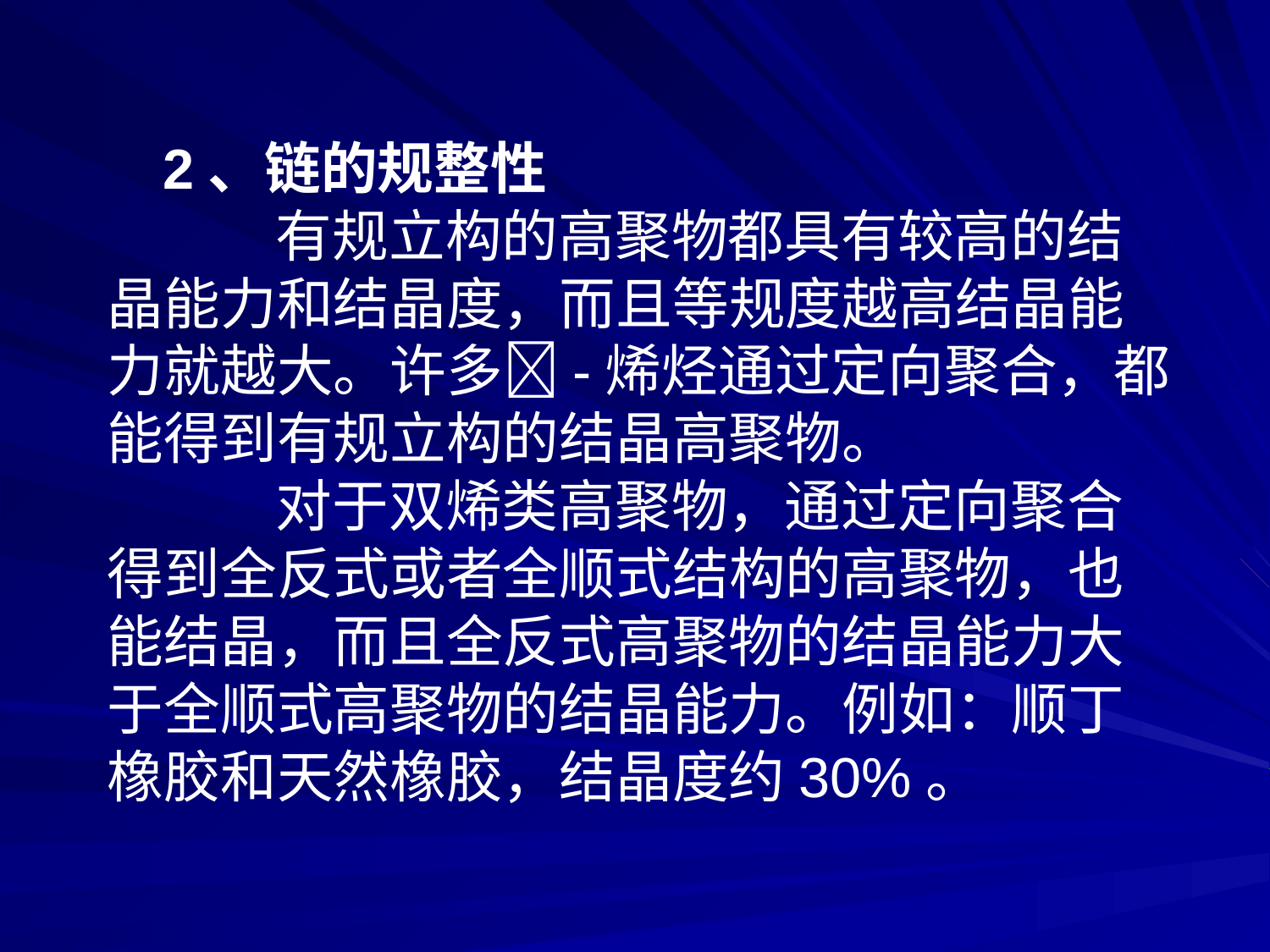

2、链的规整性
　　有规立构的高聚物都具有较高的结晶能力和结晶度，而且等规度越高结晶能力就越大。许多α-烯烃通过定向聚合，都能得到有规立构的结晶高聚物。
　　对于双烯类高聚物，通过定向聚合得到全反式或者全顺式结构的高聚物，也能结晶，而且全反式高聚物的结晶能力大于全顺式高聚物的结晶能力。例如：顺丁橡胶和天然橡胶，结晶度约30%。